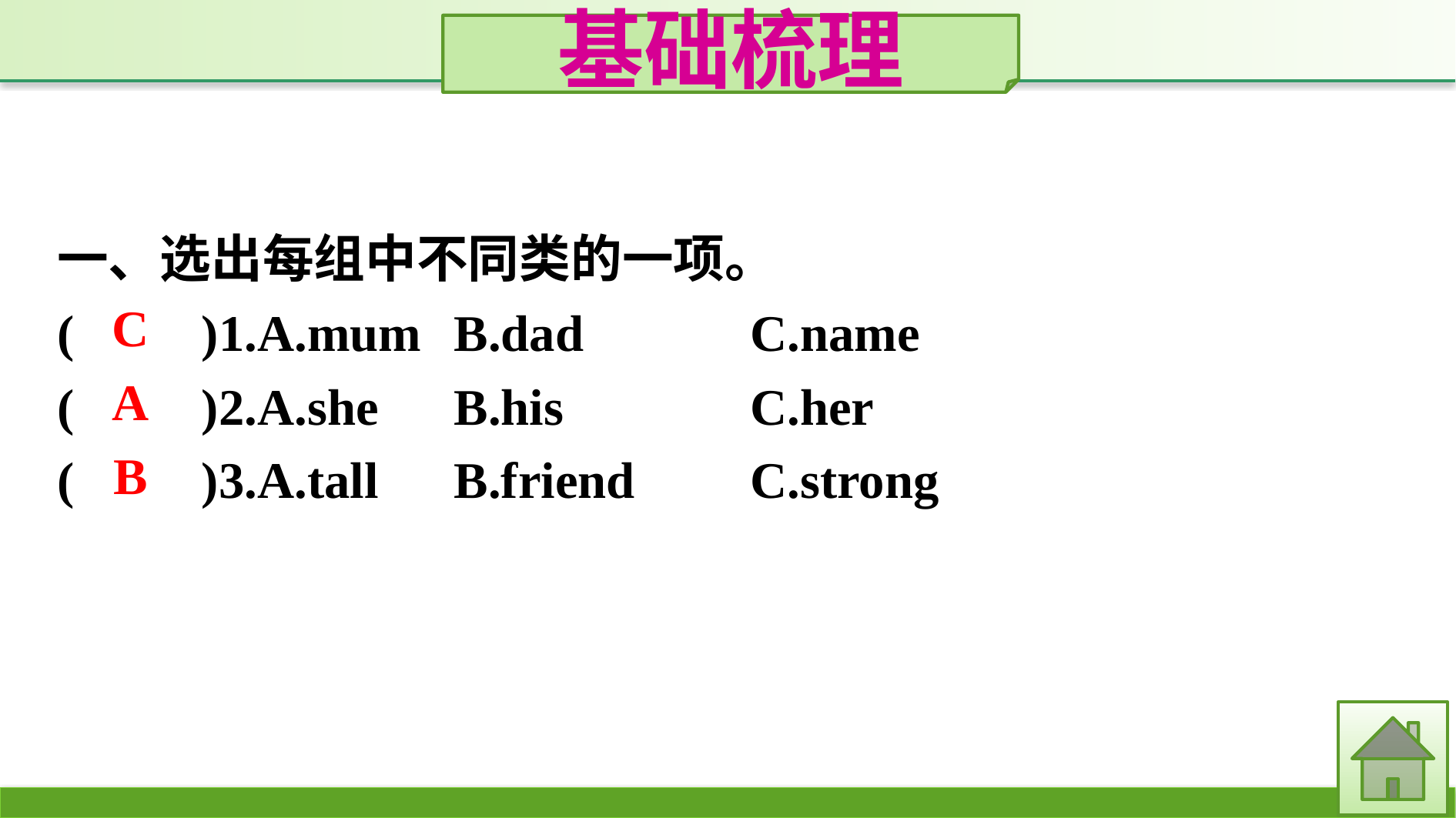

基础梳理
一、选出每组中不同类的一项。
(　　)1.A.mum	B.dad			C.name
(　　)2.A.she	B.his			C.her
(　　)3.A.tall	B.friend	C.strong
C
A
B